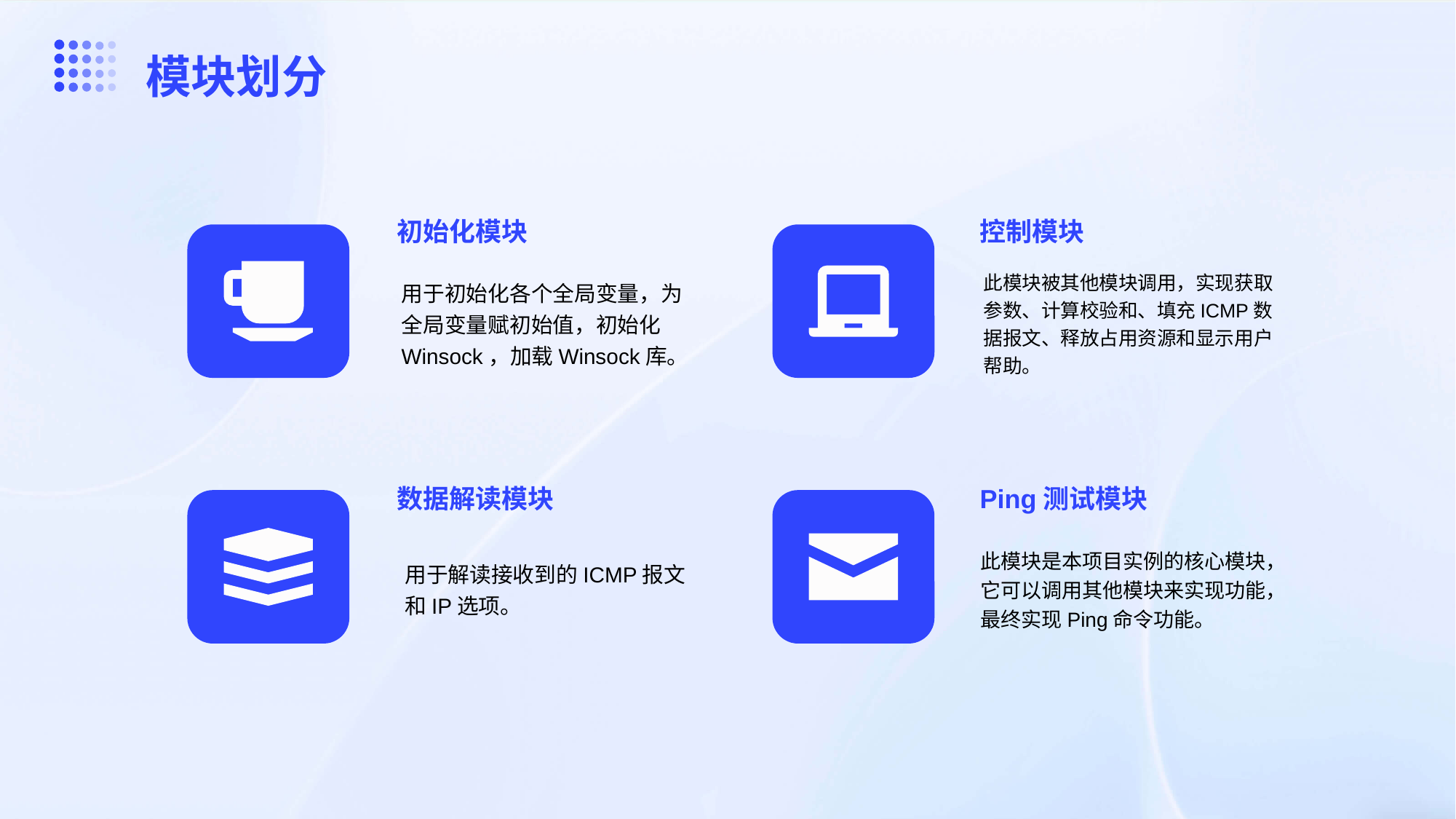

模块划分

初始化模块
控制模块

用于初始化各个全局变量，为全局变量赋初始值，初始化Winsock，加载Winsock库。
此模块被其他模块调用，实现获取参数、计算校验和、填充ICMP数据报文、释放占用资源和显示用户帮助。
数据解读模块
Ping测试模块

用于解读接收到的ICMP报文和IP选项。

此模块是本项目实例的核心模块，它可以调用其他模块来实现功能，最终实现Ping命令功能。